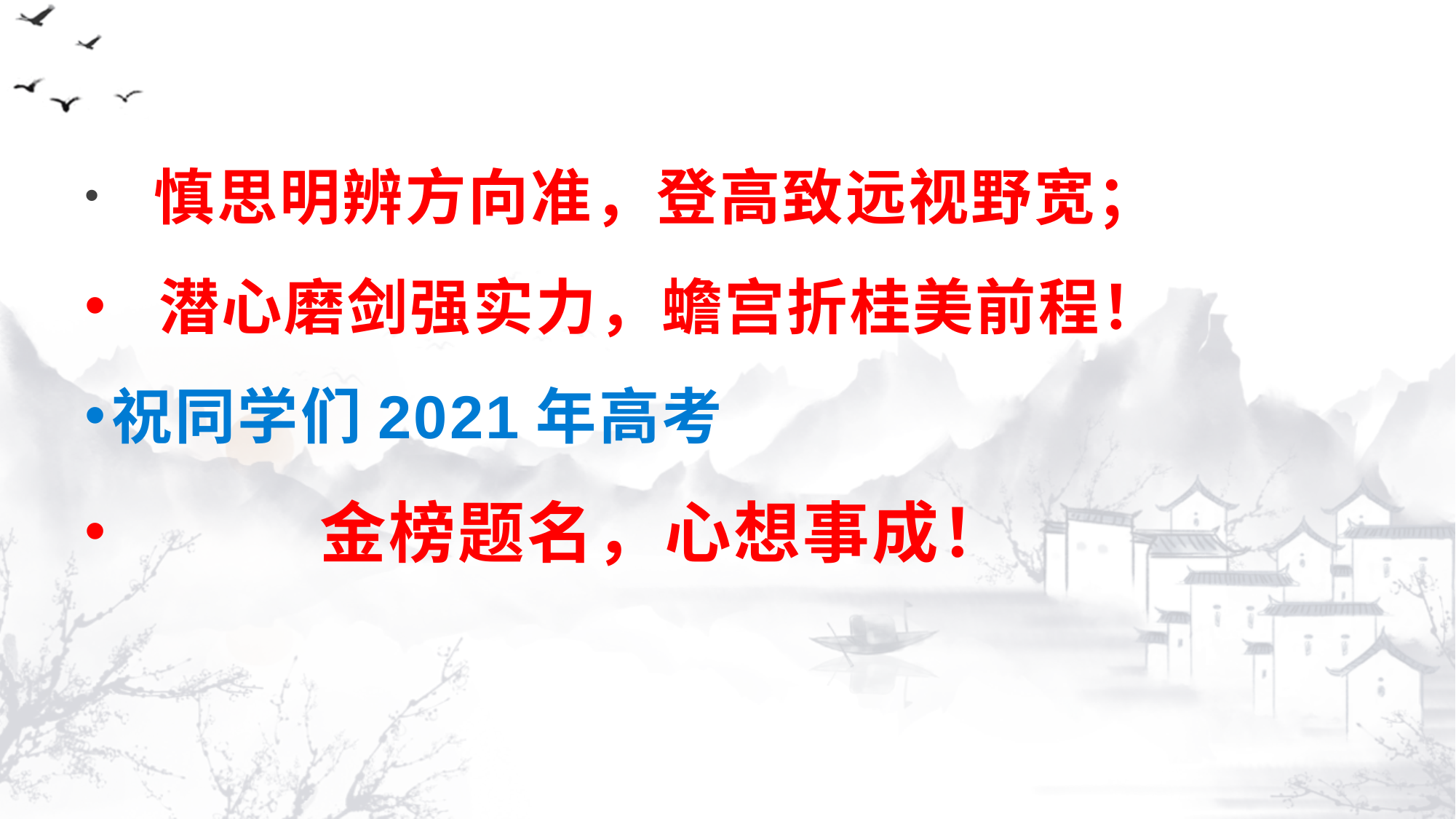

#

  慎思明辨方向准，登高致远视野宽；
  潜心磨剑强实力，蟾宫折桂美前程！
祝同学们2021年高考
            金榜题名，心想事成！